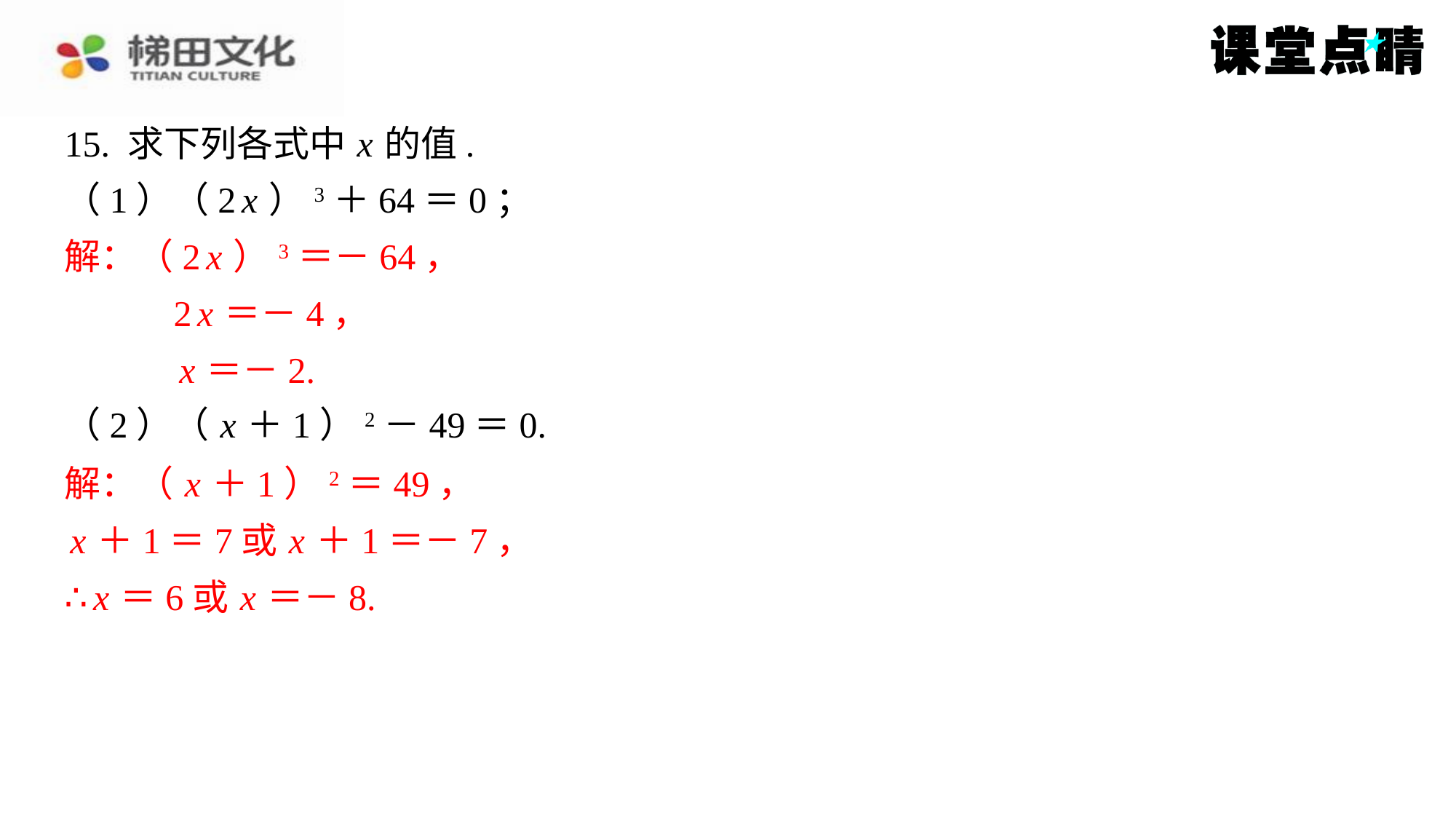

15. 求下列各式中 x 的值.
（1）（2 x ）3＋64＝0；
解：（2 x ）3＝－64，
	2 x ＝－4，
	 x ＝－2.
（2）（ x ＋1）2－49＝0.
解：（ x ＋1）2＝49，
 x ＋1＝7或 x ＋1＝－7，
∴ x ＝6或 x ＝－8.
解：（2 x ）3＝－64，
2 x ＝－4，
x ＝－2.
解：（ x ＋1）2＝49，
x ＋1＝7或 x ＋1＝－7，
∴ x ＝6或 x ＝－8.